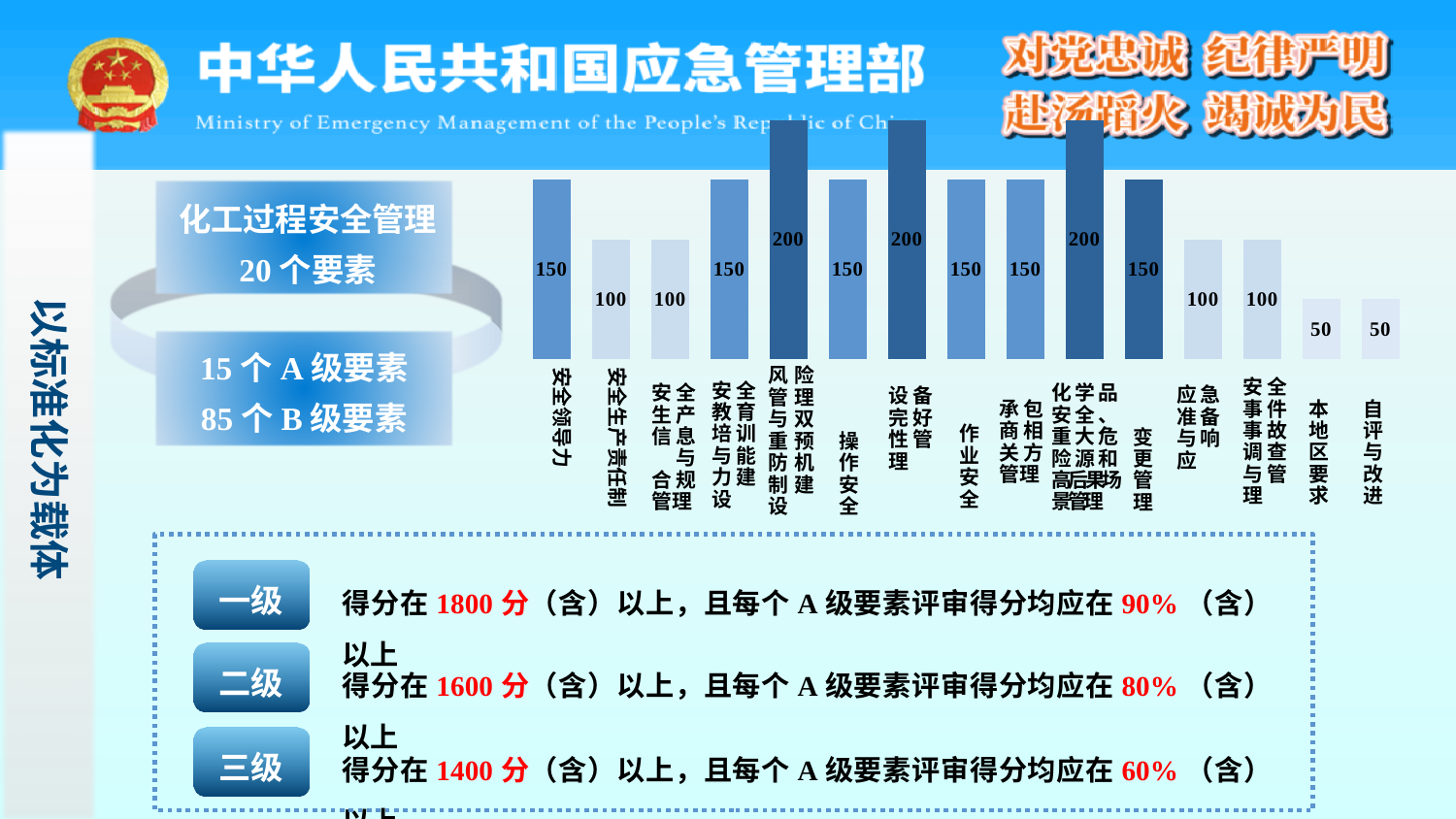

### Chart

| Category | 分值 |
|---|---|
| 安全领导力 | 150.0 |
| 安全生产责任制 | 100.0 |
| 安全生产信息与合规管理 | 100.0 |
| 安全教育、培训与能力建设 | 150.0 |
| 风险管理与双重预防机制建设 | 200.0 |
| 操作安全 | 150.0 |
| 设备完好性管理 | 200.0 |
| 作业安全 | 150.0 |
| 承包商（相关方）管理 | 150.0 |
| 化学品安全、重大危险源和高后果场景管理 | 200.0 |
| 变更管理 | 150.0 |
| 应急准备与响应 | 100.0 |
| 安全事件（事故）调查与管理 | 100.0 |
| 本地区要求 | 50.0 |
| 自评与改进 | 50.0 |

化工过程安全管理
20个要素
以标准化为载体

15个A级要素
85个B级要素

化学品安全、重大危险源和高后果场景管理
安全领导力
安全生产责任制
安全生产信息   与合规管理
安全教育培训与能力建设
风险管理与双重预防机制建设
操作安全
设备完好性管理
作业安全
承包商相关方管理
变更管理
应急准备与响应
安全事件事故调查与管理
本地区要求
自评与改进

得分在1800分（含）以上，且每个A级要素评审得分均应在90%（含）以上
一级

得分在1600分（含）以上，且每个A级要素评审得分均应在80%（含）以上
二级

得分在1400分（含）以上，且每个A级要素评审得分均应在60%（含）以上
三级
69